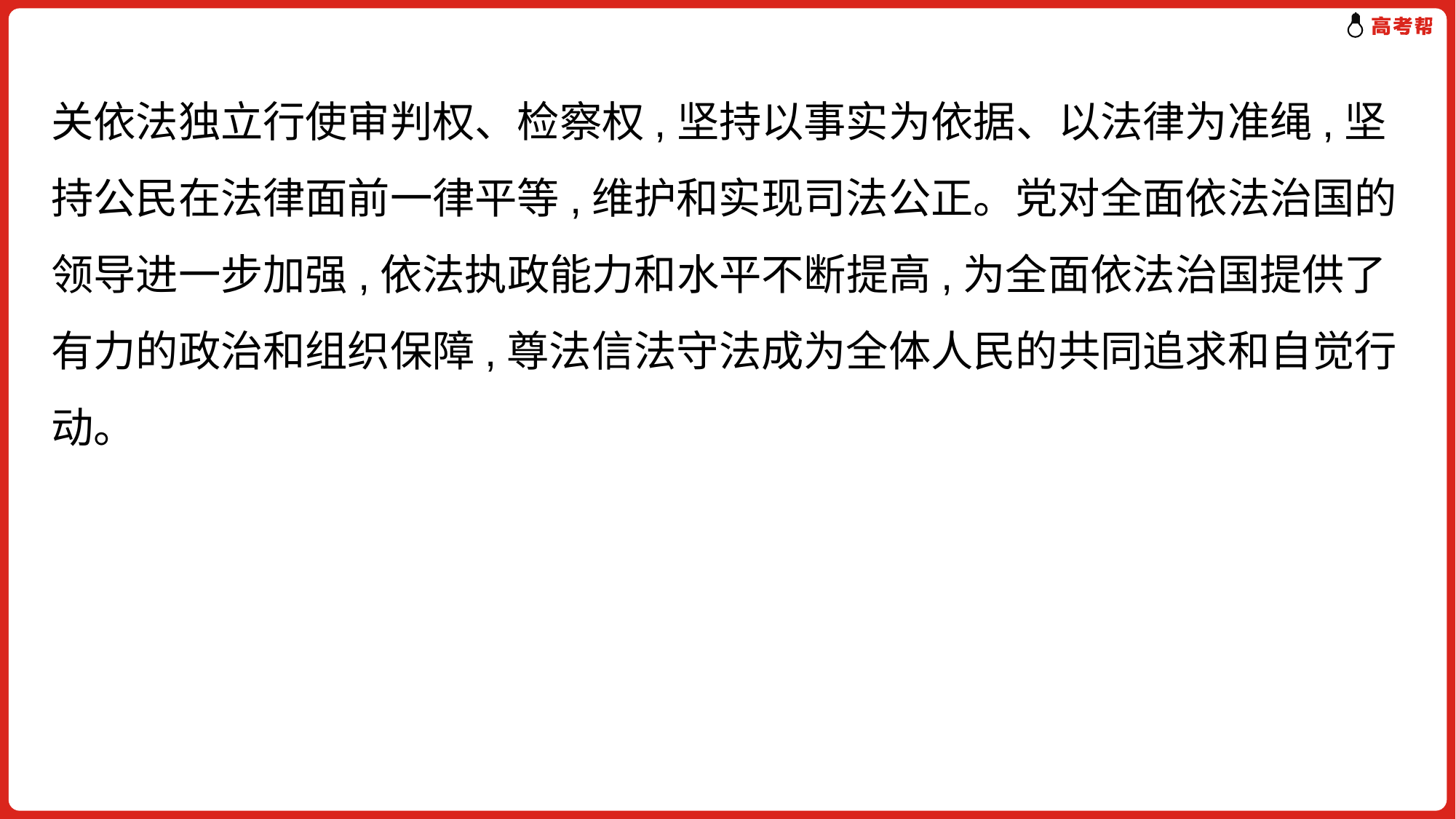

# 关依法独立行使审判权、检察权,坚持以事实为依据、以法律为准绳,坚持公民在法律面前一律平等,维护和实现司法公正。党对全面依法治国的领导进一步加强,依法执政能力和水平不断提高,为全面依法治国提供了有力的政治和组织保障,尊法信法守法成为全体人民的共同追求和自觉行动。